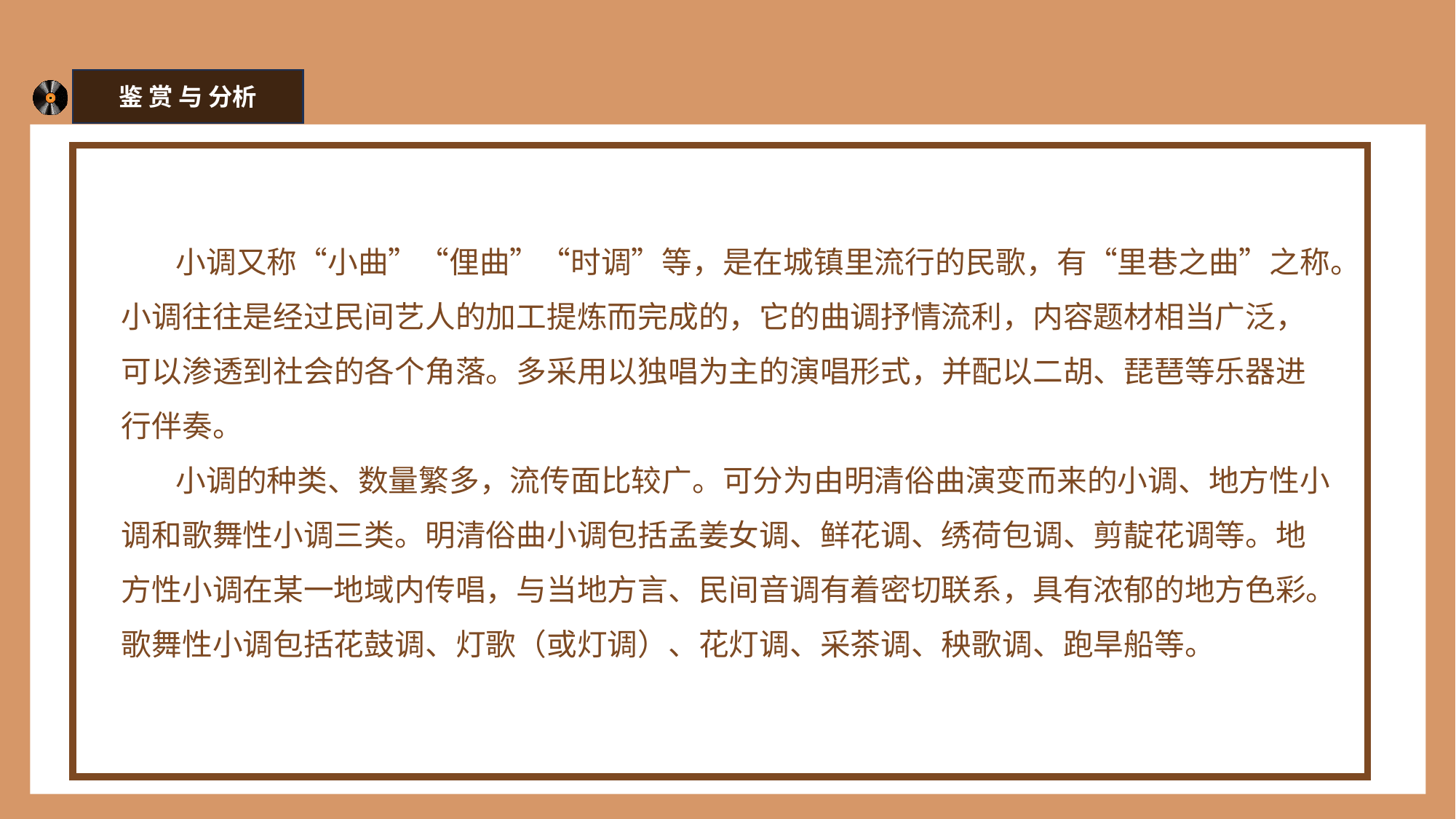

鉴 赏 与 分析

       小调又称“小曲”“俚曲”“时调”等，是在城镇里流行的民歌，有“里巷之曲”之称。小调往往是经过民间艺人的加工提炼而完成的，它的曲调抒情流利，内容题材相当广泛，可以渗透到社会的各个角落。多采用以独唱为主的演唱形式，并配以二胡、琵琶等乐器进行伴奏。
       小调的种类、数量繁多，流传面比较广。可分为由明清俗曲演变而来的小调、地方性小调和歌舞性小调三类。明清俗曲小调包括孟姜女调、鲜花调、绣荷包调、剪靛花调等。地方性小调在某一地域内传唱，与当地方言、民间音调有着密切联系，具有浓郁的地方色彩。歌舞性小调包括花鼓调、灯歌（或灯调）、花灯调、采茶调、秧歌调、跑旱船等。